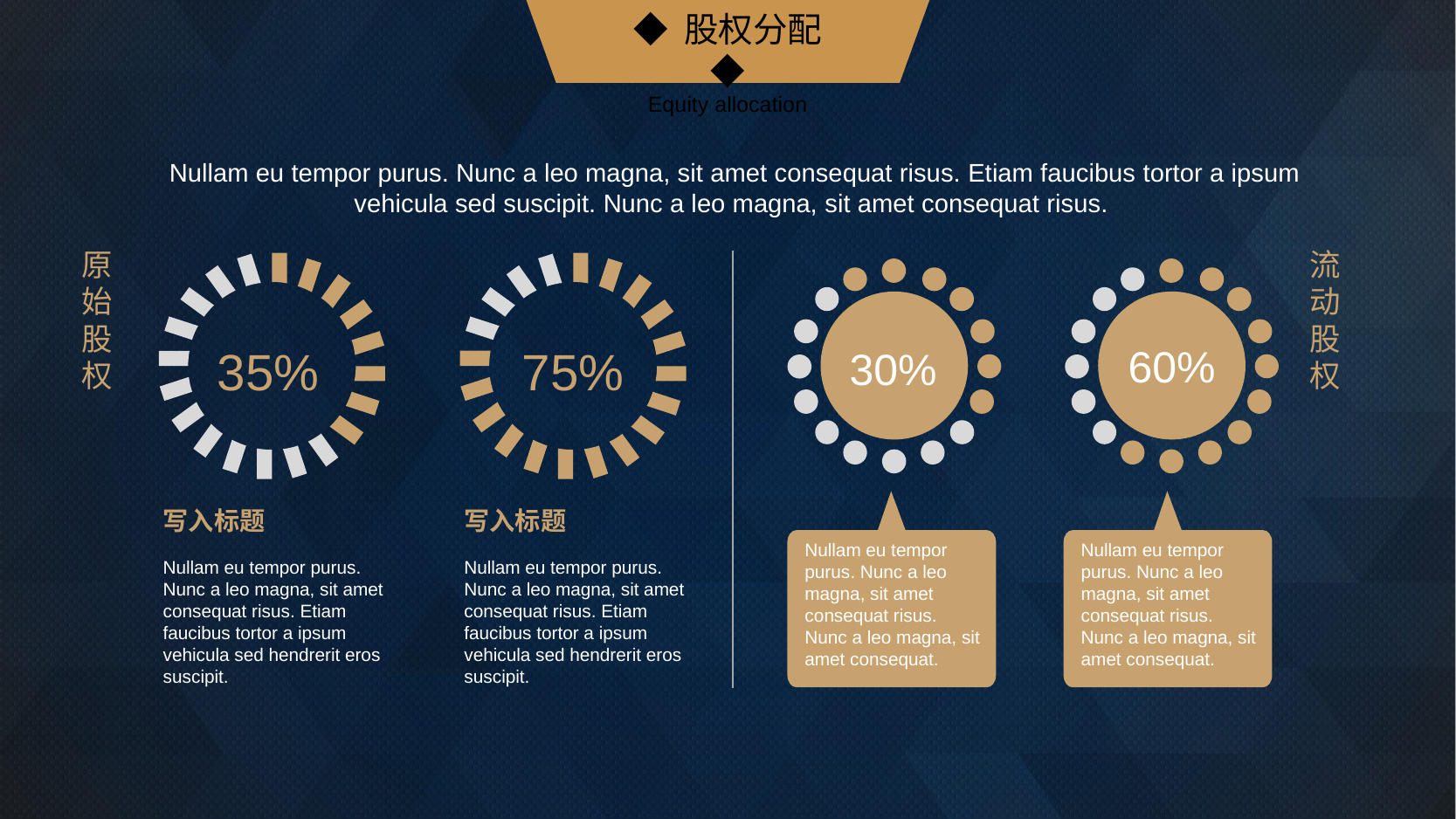

◆ 股权分配◆
Equity allocation
Nullam eu tempor purus. Nunc a leo magna, sit amet consequat risus. Etiam faucibus tortor a ipsum vehicula sed suscipit. Nunc a leo magna, sit amet consequat risus.
原始
股权
流
动股
权

60%
35%
75%
30%

写入标题

Nullam eu tempor purus. Nunc a leo magna, sit amet consequat risus. Etiam faucibus tortor a ipsum vehicula sed hendrerit eros suscipit.
写入标题

Nullam eu tempor purus. Nunc a leo magna, sit amet consequat risus. Etiam faucibus tortor a ipsum vehicula sed hendrerit eros suscipit.
Nullam eu tempor purus. Nunc a leo magna, sit amet consequat risus. Nunc a leo magna, sit amet consequat.
Nullam eu tempor purus. Nunc a leo magna, sit amet consequat risus. Nunc a leo magna, sit amet consequat.